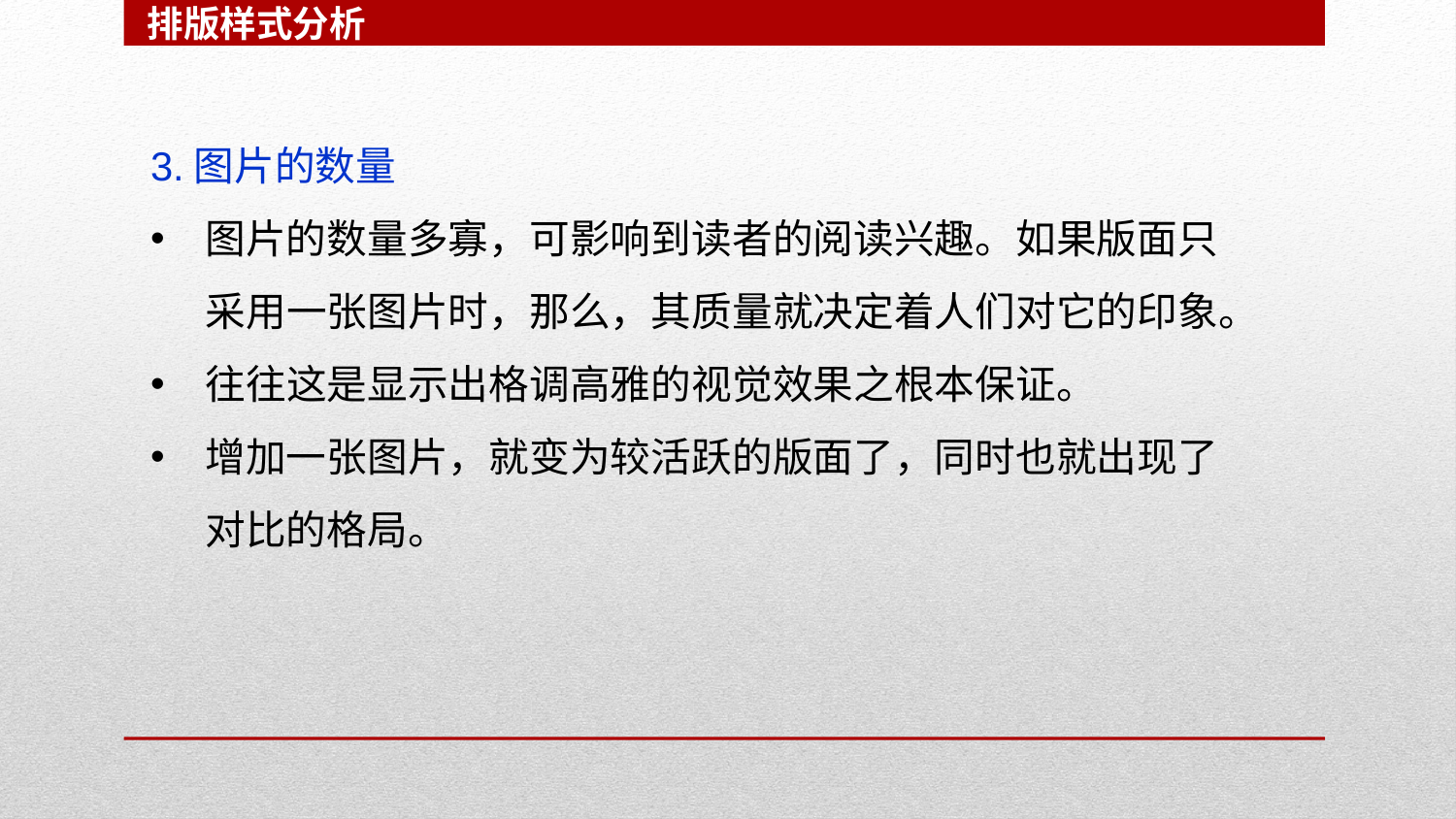

排版样式分析

3.图片的数量
图片的数量多寡，可影响到读者的阅读兴趣。如果版面只采用一张图片时，那么，其质量就决定着人们对它的印象。
往往这是显示出格调高雅的视觉效果之根本保证。
增加一张图片，就变为较活跃的版面了，同时也就出现了对比的格局。